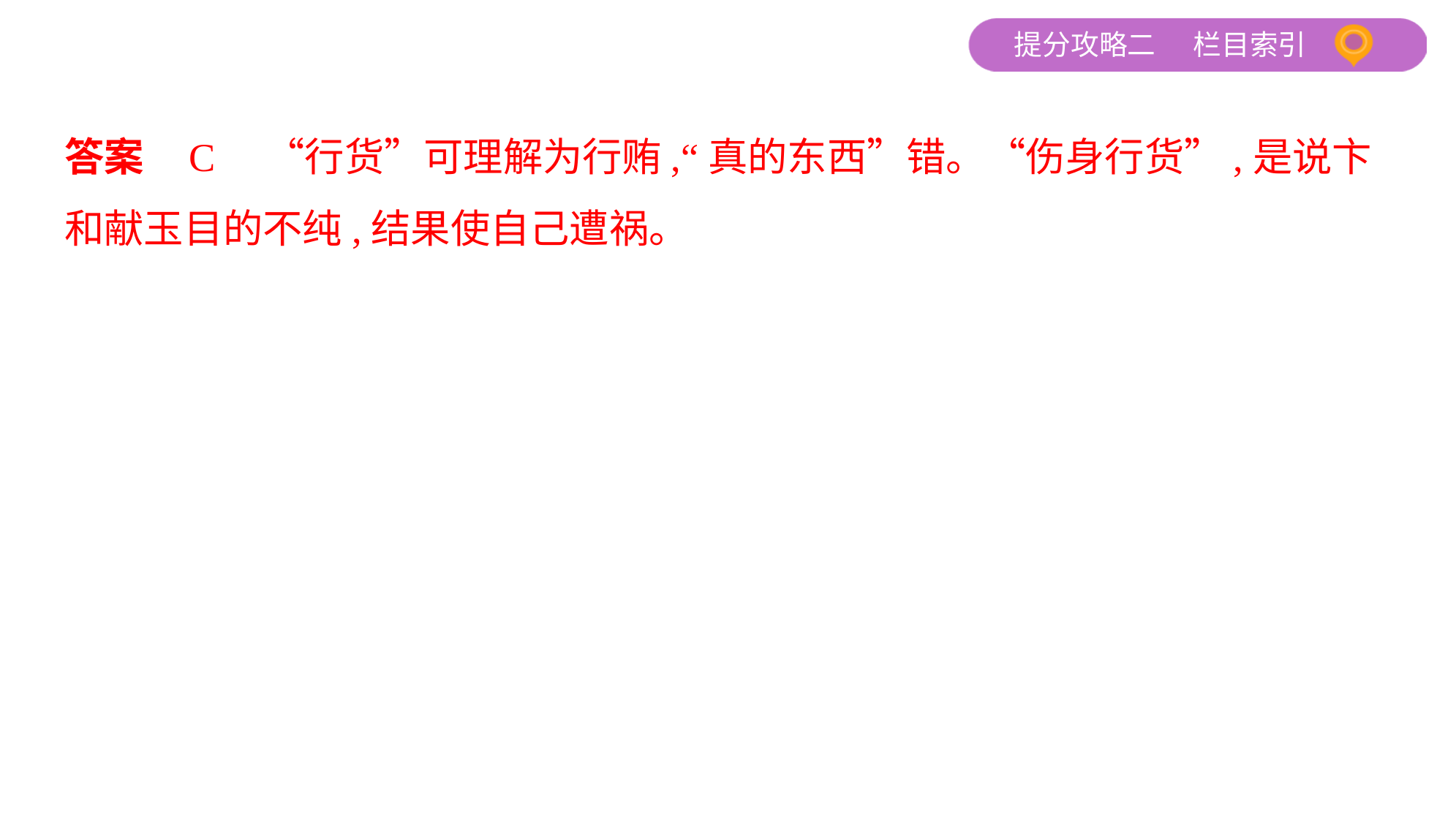

答案    C　“行货”可理解为行贿,“真的东西”错。“伤身行货”,是说卞
和献玉目的不纯,结果使自己遭祸。